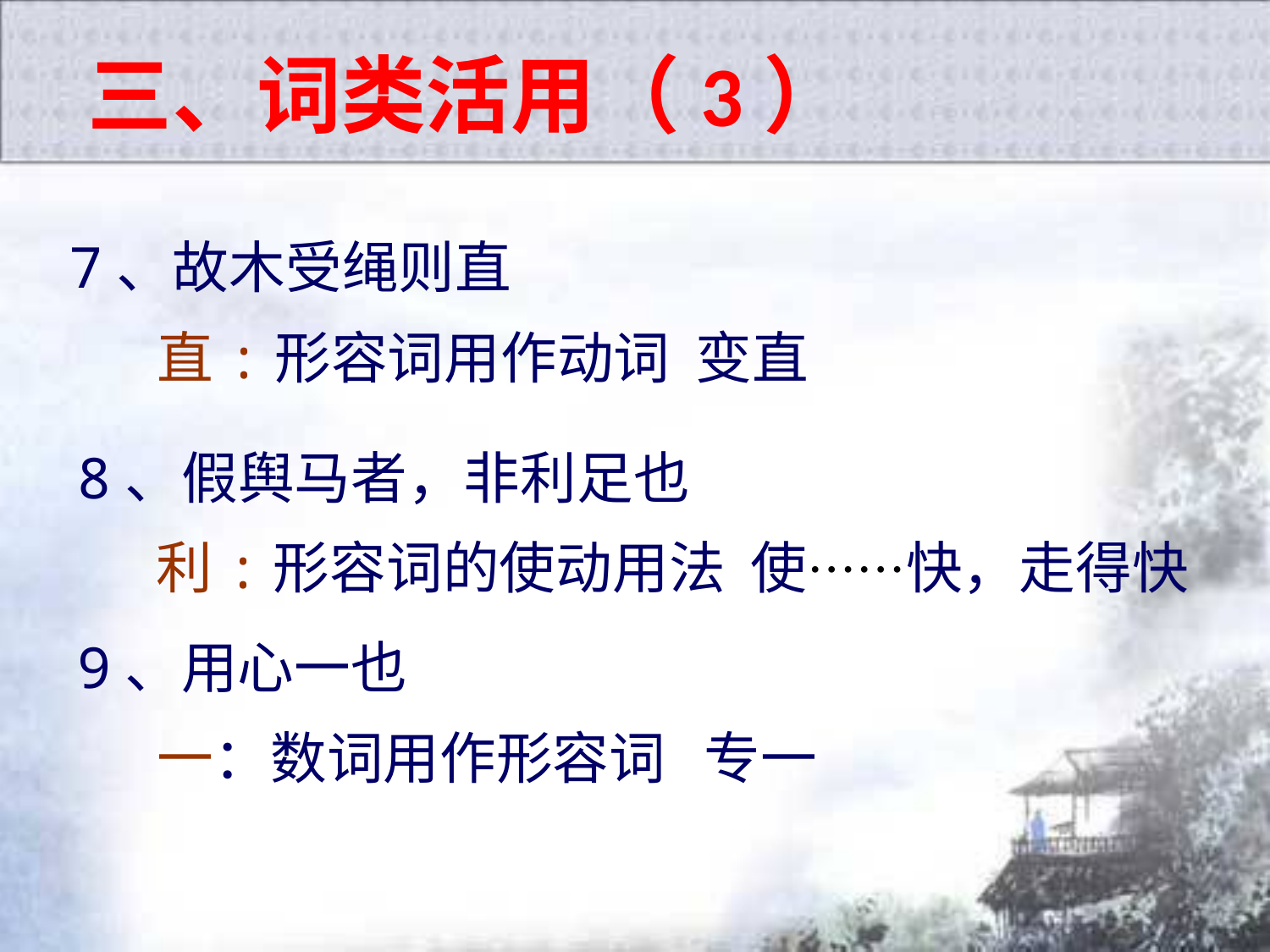

三、词类活用（3）

7、故木受绳则直
直:形容词用作动词  变直
8、假舆马者，非利足也
利:形容词的使动用法  使……快，走得快
9、用心一也
一：数词用作形容词   专一